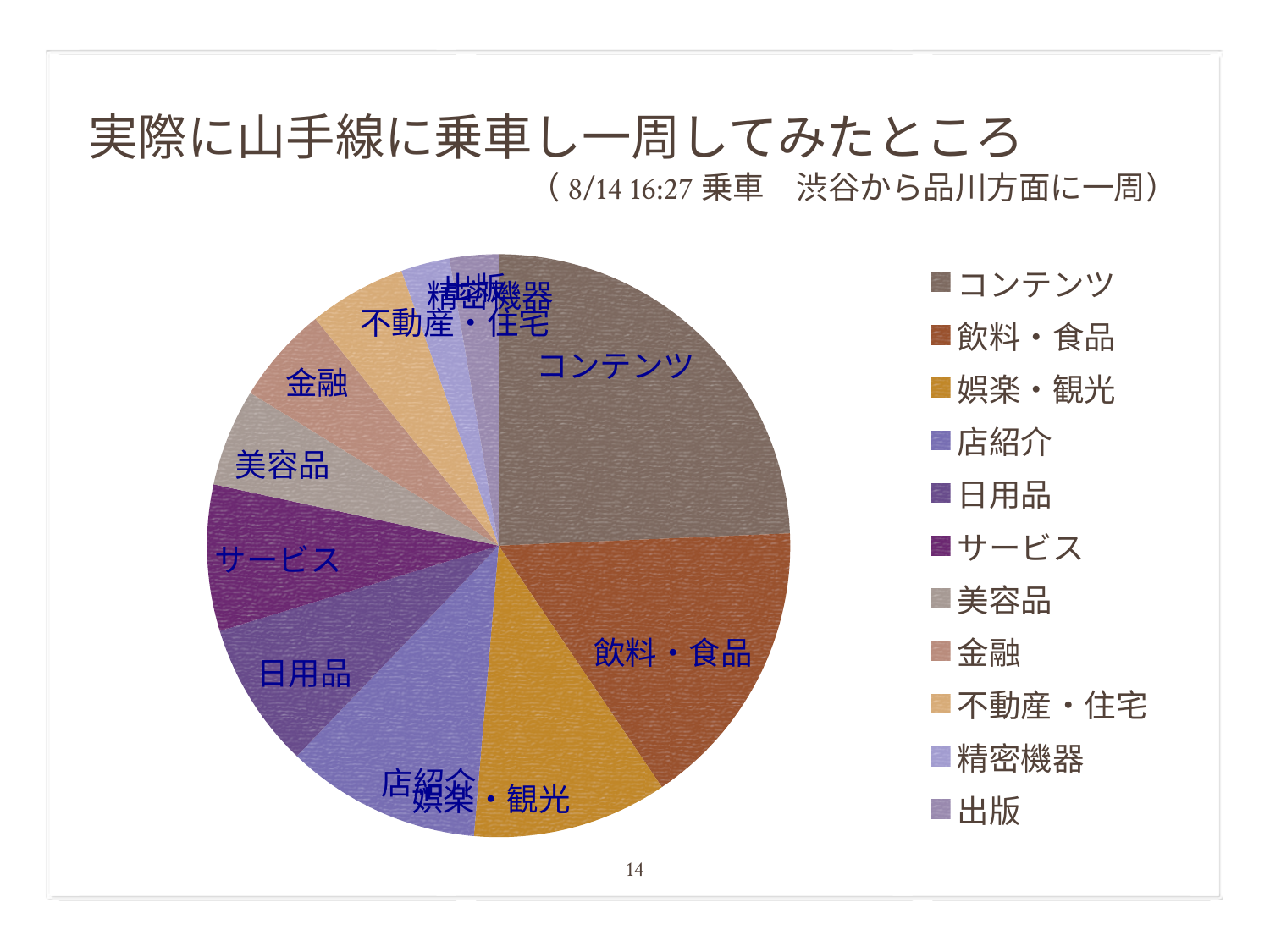

実際に山手線に乗車し一周してみたところ
（8/14 16:27乗車　渋谷から品川方面に一周）

### Chart

| Category | 列1 |
|---|---|
| コンテンツ | 9.0 |
| 飲料・食品 | 6.0 |
| 娯楽・観光 | 4.0 |
| 店紹介 | 4.0 |
| 日用品 | 3.0 |
| サービス | 3.0 |
| 美容品 | 2.0 |
| 金融 | 2.0 |
| 不動産・住宅 | 2.0 |
| 精密機器 | 1.0 |
| 出版 | 1.0 |
14